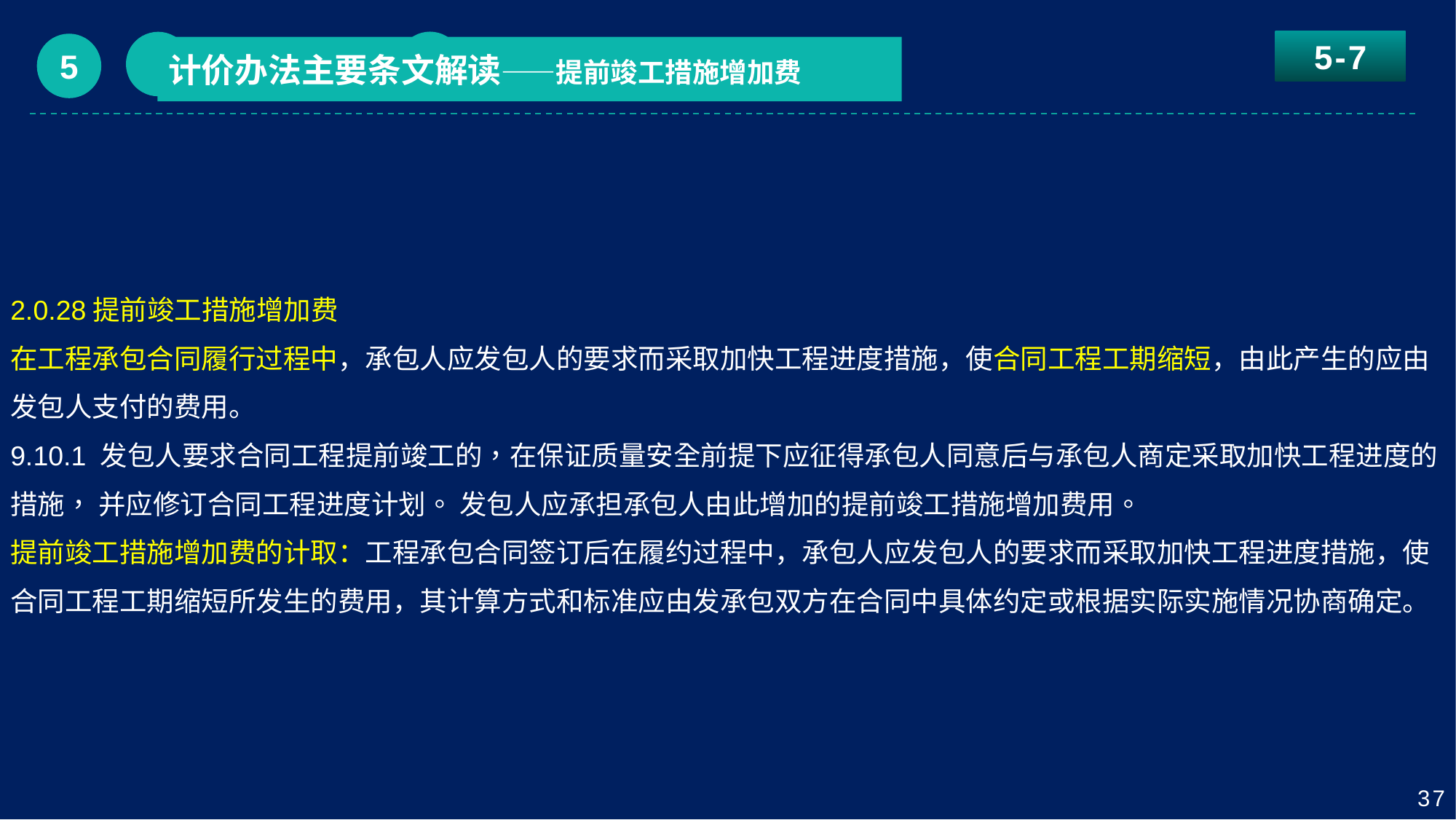

5-7

计价办法主要条文解读——提前竣工措施增加费
5
2.0.28提前竣工措施增加费
在工程承包合同履行过程中，承包人应发包人的要求而采取加快工程进度措施，使合同工程工期缩短，由此产生的应由发包人支付的费用。
9.10.1 发包人要求合同工程提前竣工的，在保证质量安全前提下应征得承包人同意后与承包人商定采取加快工程进度的措施， 并应修订合同工程进度计划。 发包人应承担承包人由此增加的提前竣工措施增加费用。
提前竣工措施增加费的计取：工程承包合同签订后在履约过程中，承包人应发包人的要求而采取加快工程进度措施，使合同工程工期缩短所发生的费用，其计算方式和标准应由发承包双方在合同中具体约定或根据实际实施情况协商确定。

37